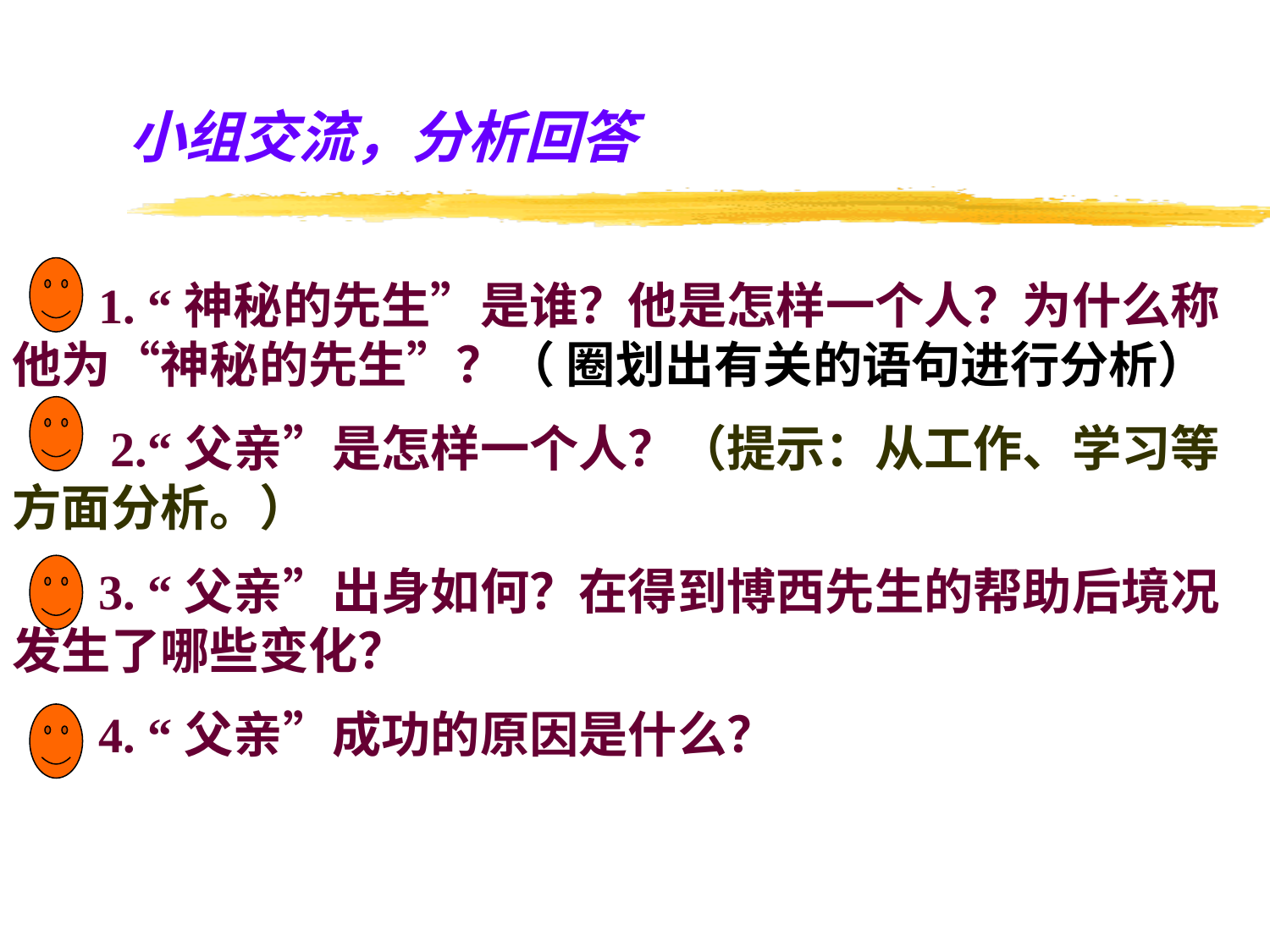

小组交流，分析回答

       1. “神秘的先生”是谁？他是怎样一个人？为什么称他为“神秘的先生”？（ 圈划出有关的语句进行分析）
        2.“父亲”是怎样一个人？（提示：从工作、学习等方面分析。）
       3. “父亲”出身如何？在得到博西先生的帮助后境况发生了哪些变化？
       4. “父亲”成功的原因是什么？